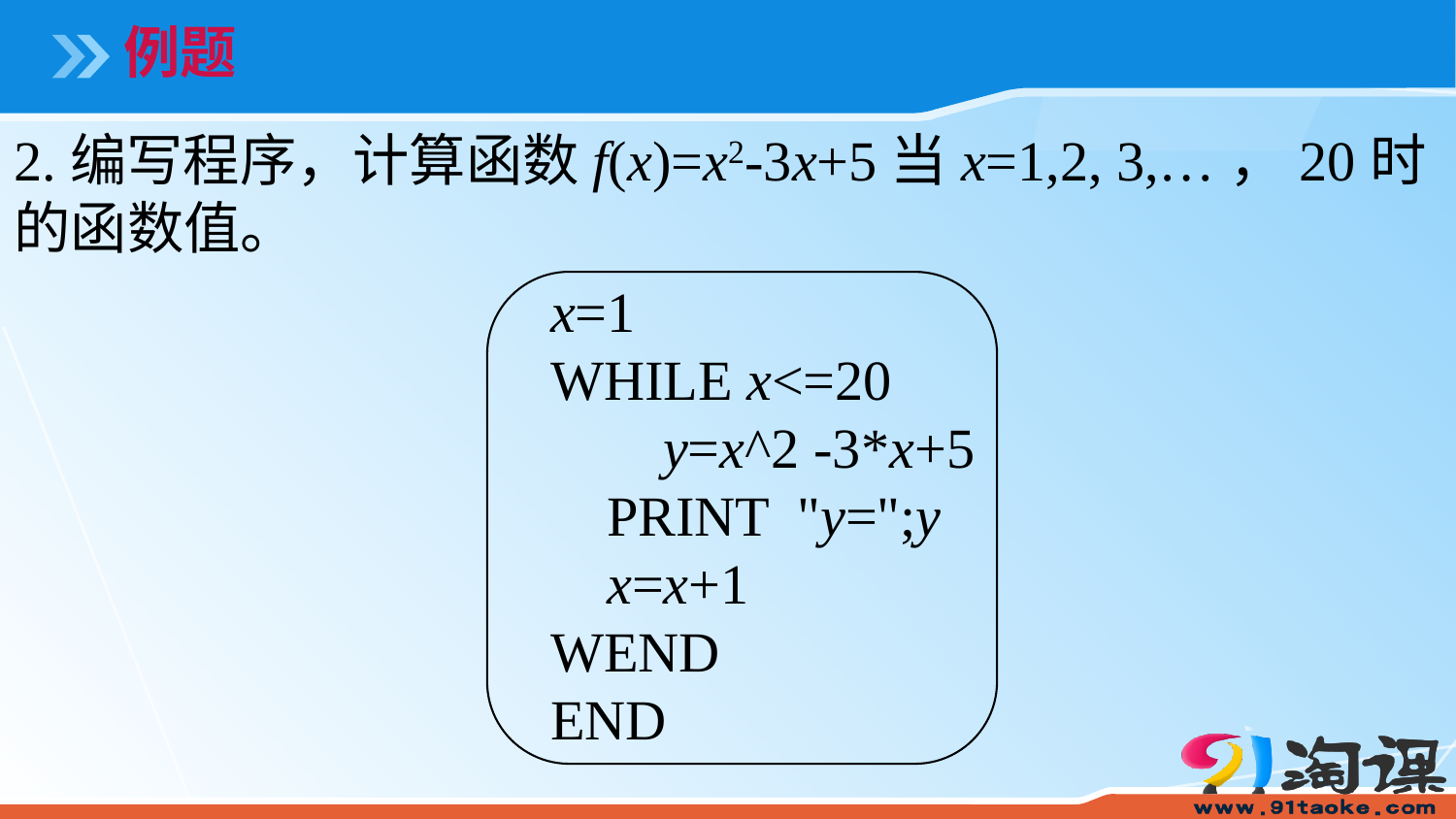

例题
2.编写程序，计算函数f(x)=x2-3x+5当x=1,2, 3,…，20时的函数值。

x=1
WHILE x<=20
        y=x^2 -3*x+5
    PRINT  "y=";y
    x=x+1
WEND
END